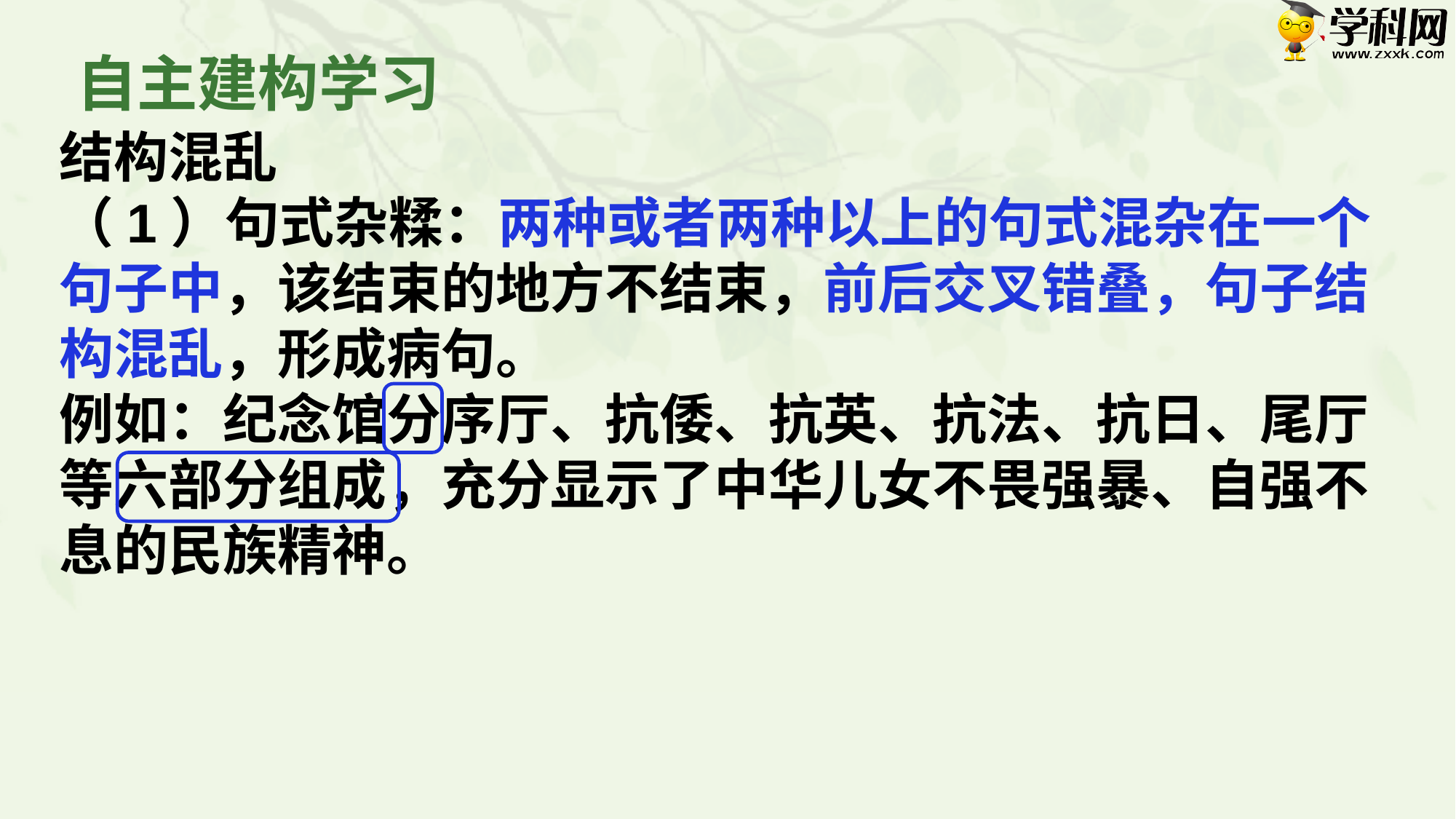

自主建构学习
结构混乱
（1）句式杂糅：两种或者两种以上的句式混杂在一个句子中，该结束的地方不结束，前后交叉错叠，句子结构混乱，形成病句。
例如：纪念馆分序厅、抗倭、抗英、抗法、抗日、尾厅等六部分组成，充分显示了中华儿女不畏强暴、自强不息的民族精神。